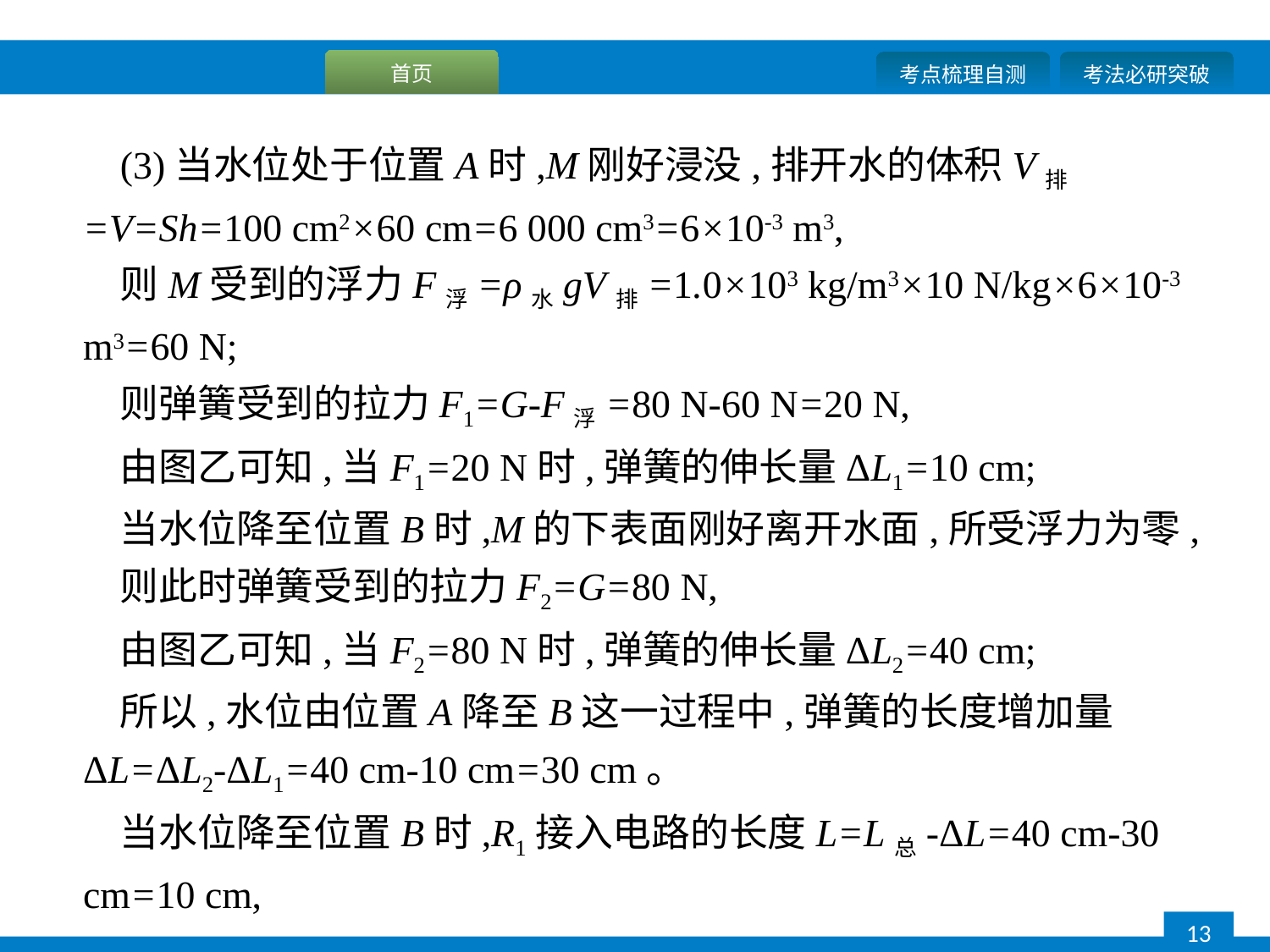

(3)当水位处于位置A时,M刚好浸没,排开水的体积V排=V=Sh=100 cm2×60 cm=6 000 cm3=6×10-3 m3,
则M受到的浮力F浮=ρ水gV排=1.0×103 kg/m3×10 N/kg×6×10-3 m3=60 N;
则弹簧受到的拉力F1=G-F浮=80 N-60 N=20 N,
由图乙可知,当F1=20 N时,弹簧的伸长量ΔL1=10 cm;
当水位降至位置B时,M的下表面刚好离开水面,所受浮力为零,
则此时弹簧受到的拉力F2=G=80 N,
由图乙可知,当F2=80 N时,弹簧的伸长量ΔL2=40 cm;
所以,水位由位置A降至B这一过程中,弹簧的长度增加量ΔL=ΔL2-ΔL1=40 cm-10 cm=30 cm。
当水位降至位置B时,R1接入电路的长度L=L总-ΔL=40 cm-30 cm=10 cm,